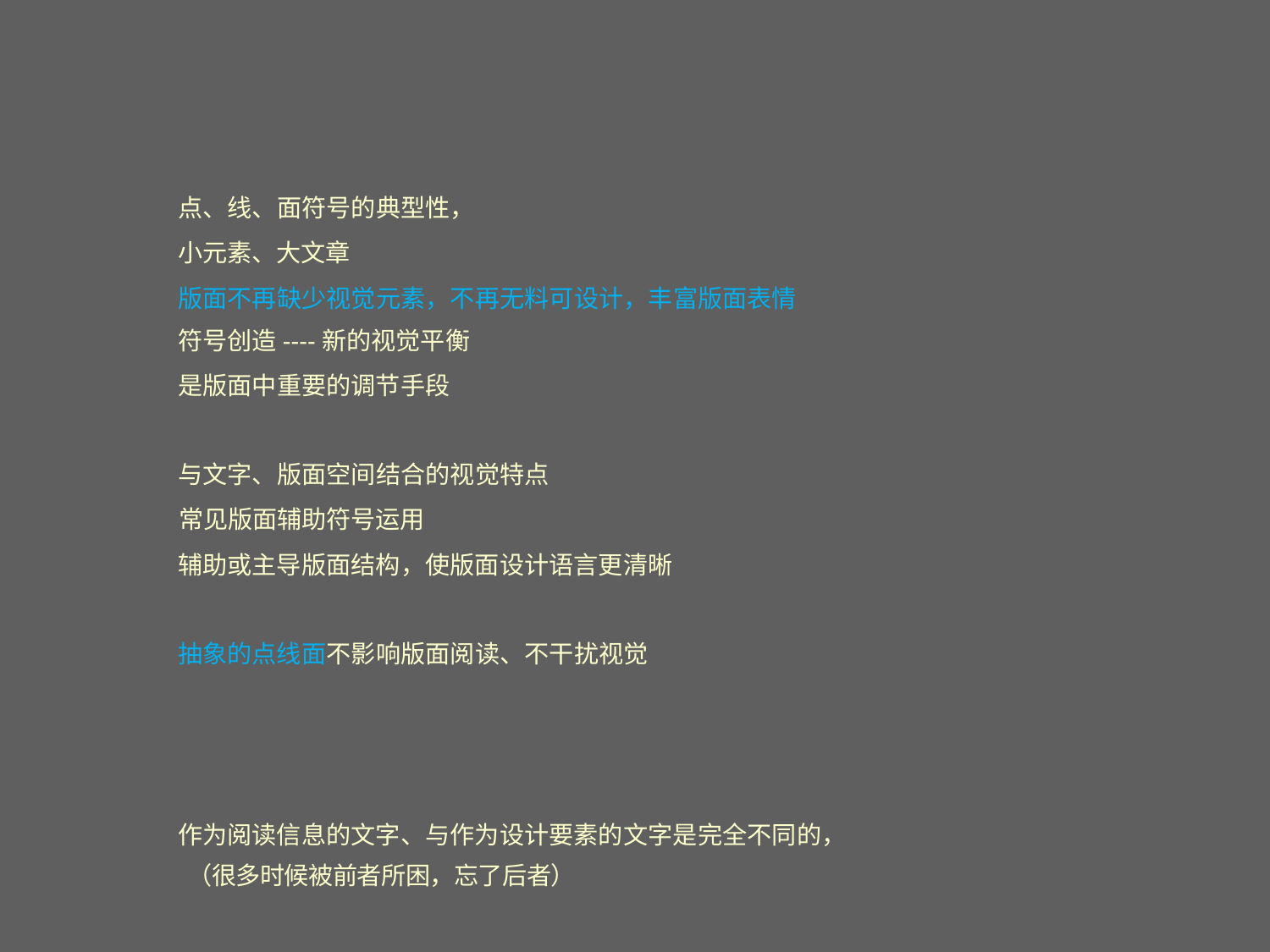

点、线、面符号的典型性，
小元素、大文章
版面不再缺少视觉元素，不再无料可设计，丰富版面表情
符号创造----新的视觉平衡
是版面中重要的调节手段

与文字、版面空间结合的视觉特点
常见版面辅助符号运用
辅助或主导版面结构，使版面设计语言更清晰

抽象的点线面不影响版面阅读、不干扰视觉

作为阅读信息的文字、与作为设计要素的文字是完全不同的， （很多时候被前者所困，忘了后者）